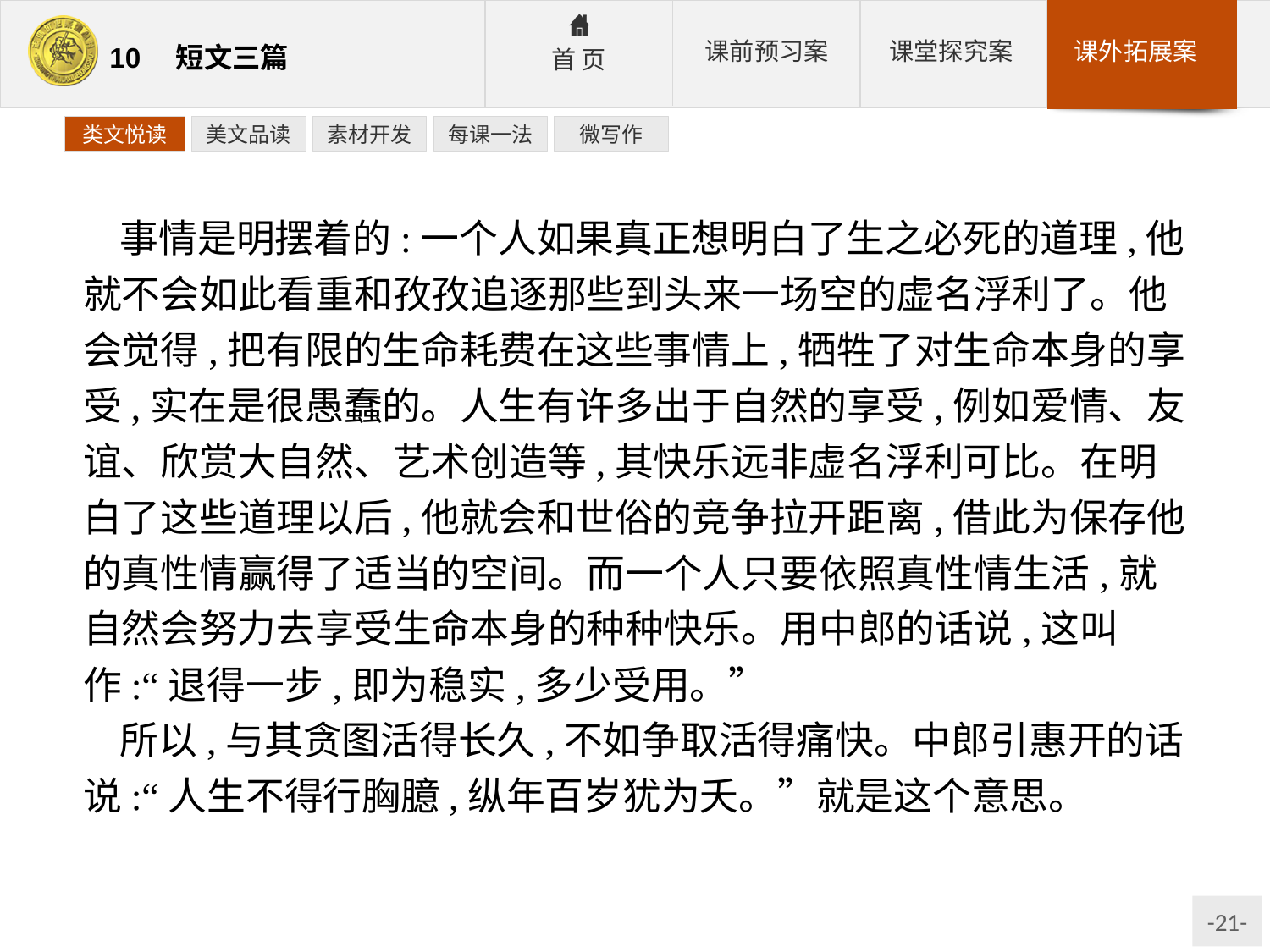

类文悦读
美文品读
素材开发
每课一法
微写作
事情是明摆着的:一个人如果真正想明白了生之必死的道理,他就不会如此看重和孜孜追逐那些到头来一场空的虚名浮利了。他会觉得,把有限的生命耗费在这些事情上,牺牲了对生命本身的享受,实在是很愚蠢的。人生有许多出于自然的享受,例如爱情、友谊、欣赏大自然、艺术创造等,其快乐远非虚名浮利可比。在明白了这些道理以后,他就会和世俗的竞争拉开距离,借此为保存他的真性情赢得了适当的空间。而一个人只要依照真性情生活,就自然会努力去享受生命本身的种种快乐。用中郎的话说,这叫作:“退得一步,即为稳实,多少受用。”
所以,与其贪图活得长久,不如争取活得痛快。中郎引惠开的话说:“人生不得行胸臆,纵年百岁犹为夭。”就是这个意思。